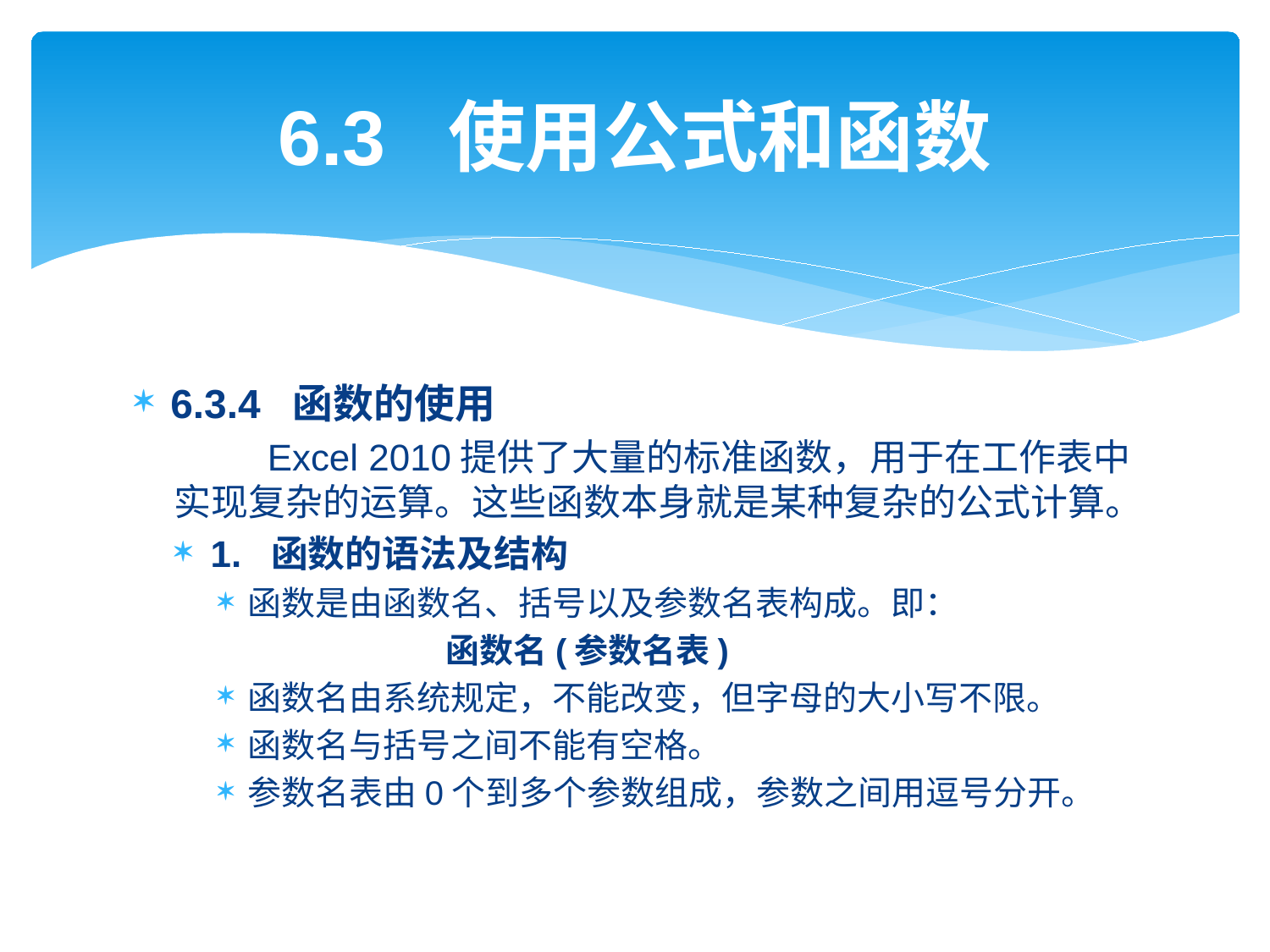

# 6.3  使用公式和函数
6.3.4  函数的使用
         Excel 2010提供了大量的标准函数，用于在工作表中实现复杂的运算。这些函数本身就是某种复杂的公式计算。
1.  函数的语法及结构
函数是由函数名、括号以及参数名表构成。即：
                             函数名(参数名表)
函数名由系统规定，不能改变，但字母的大小写不限。
函数名与括号之间不能有空格。
参数名表由0个到多个参数组成，参数之间用逗号分开。